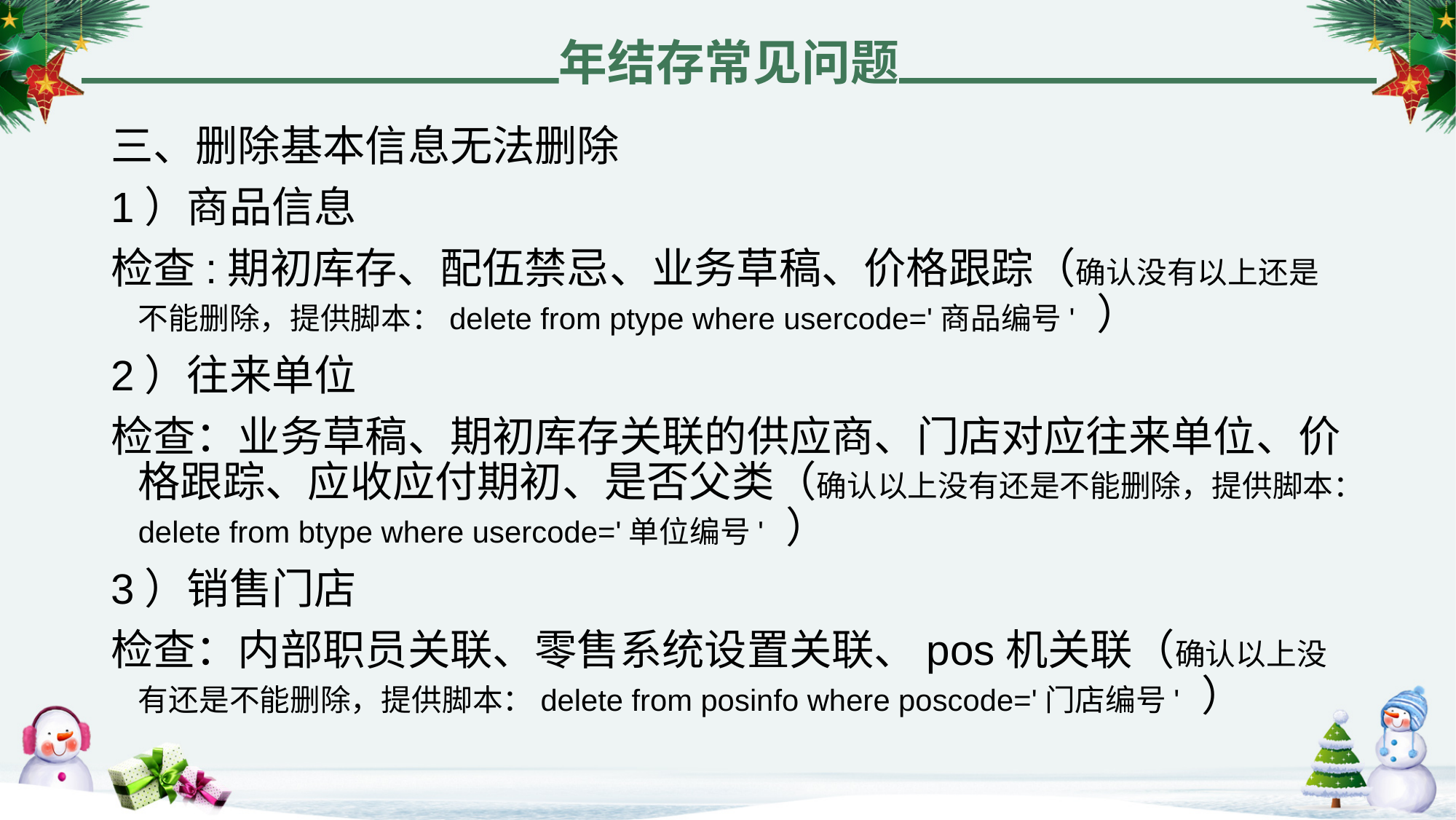

年结存常见问题

三、删除基本信息无法删除
1）商品信息
检查:期初库存、配伍禁忌、业务草稿、价格跟踪（确认没有以上还是不能删除，提供脚本：delete from ptype where usercode='商品编号' ）
2）往来单位
检查：业务草稿、期初库存关联的供应商、门店对应往来单位、价格跟踪、应收应付期初、是否父类（确认以上没有还是不能删除，提供脚本：delete from btype where usercode='单位编号' ）
3）销售门店
检查：内部职员关联、零售系统设置关联、pos机关联（确认以上没有还是不能删除，提供脚本：delete from posinfo where poscode='门店编号' ）